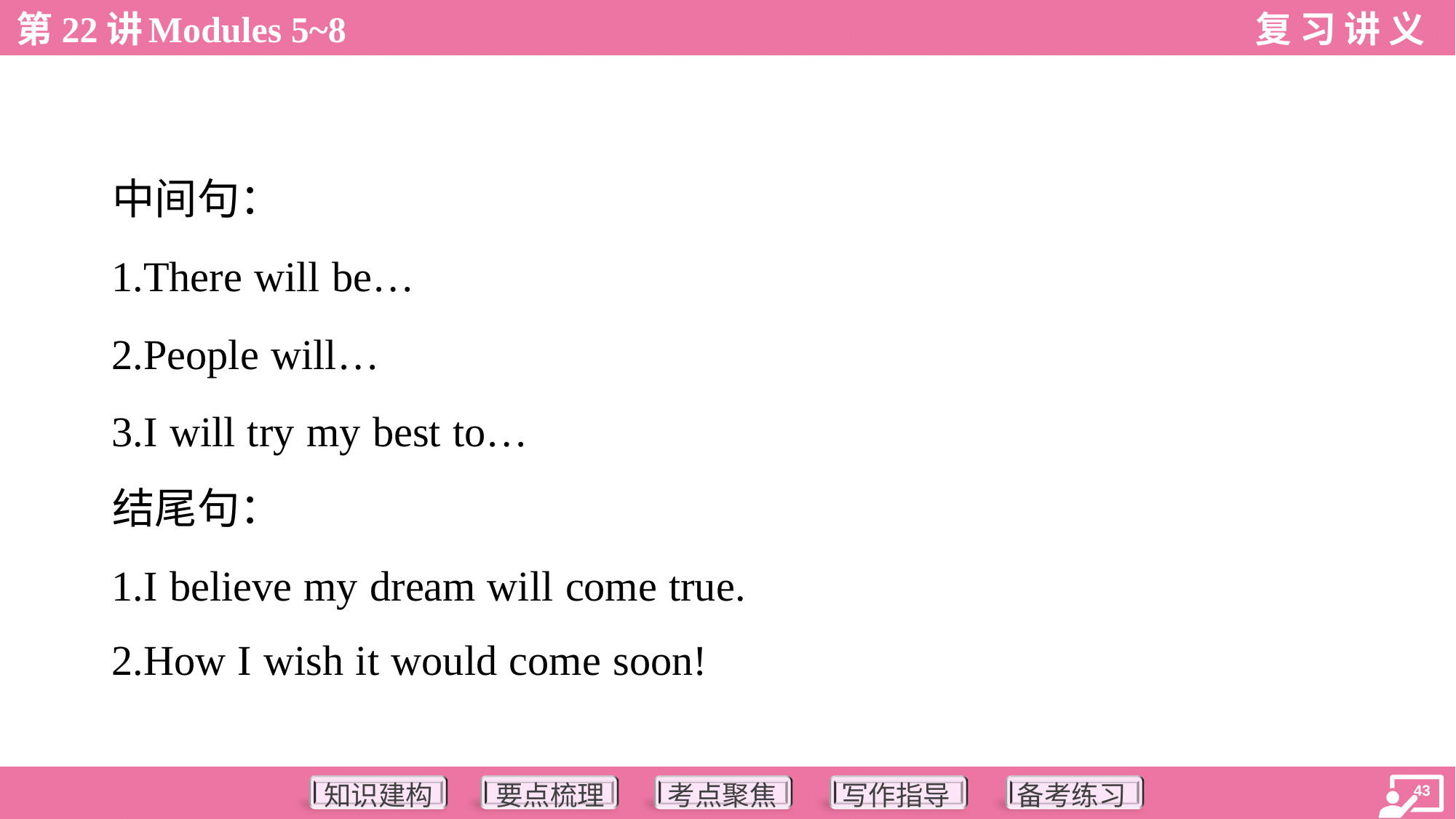

中间句：
    1.There will be…
    2.People will…
    3.I will try my best to…
    结尾句：
    1.I believe my dream will come true.
    2.How I wish it would come soon!